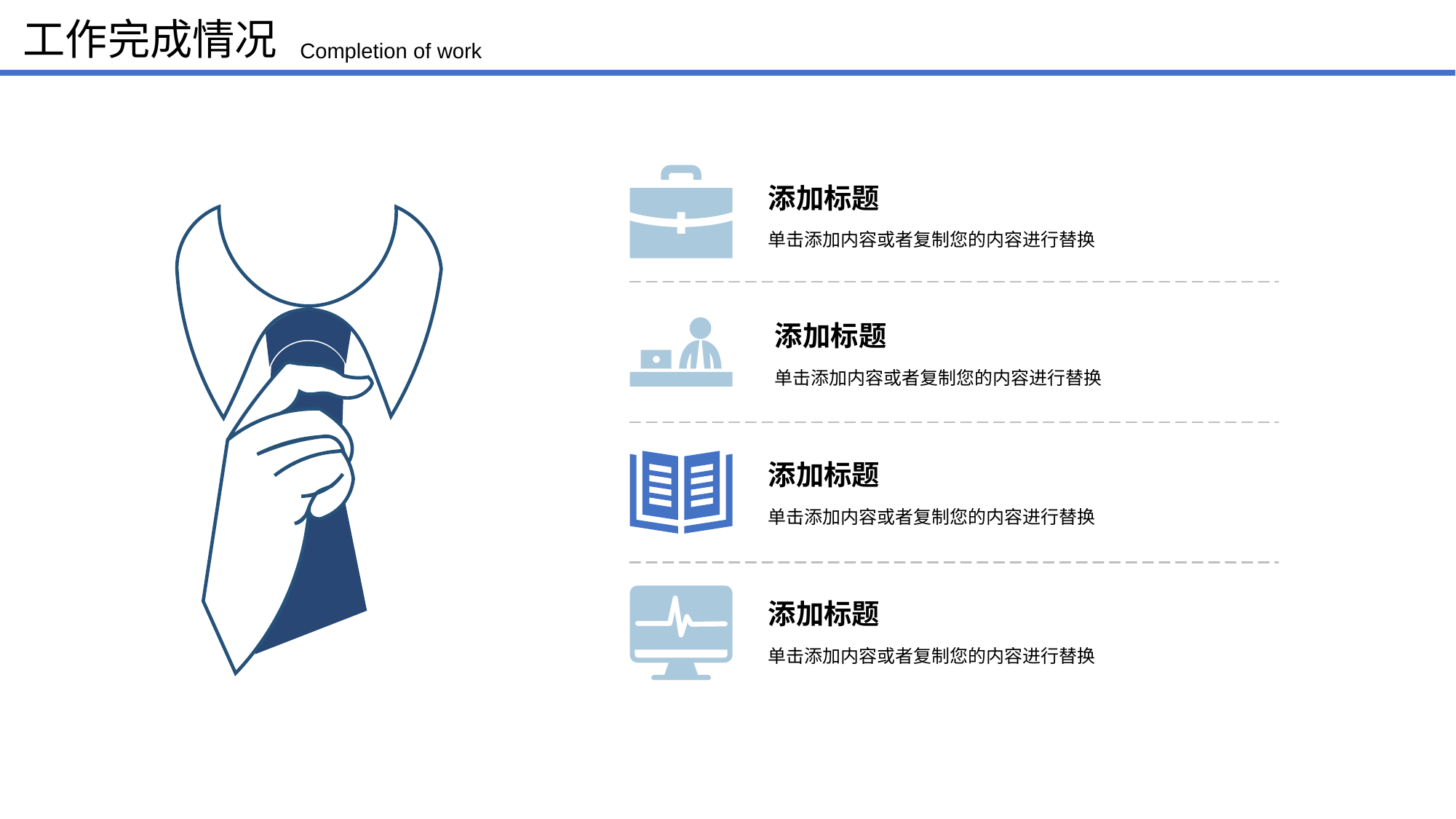

工作完成情况
Completion of work

添加标题
单击添加内容或者复制您的内容进行替换

添加标题
单击添加内容或者复制您的内容进行替换

添加标题
单击添加内容或者复制您的内容进行替换

添加标题
单击添加内容或者复制您的内容进行替换